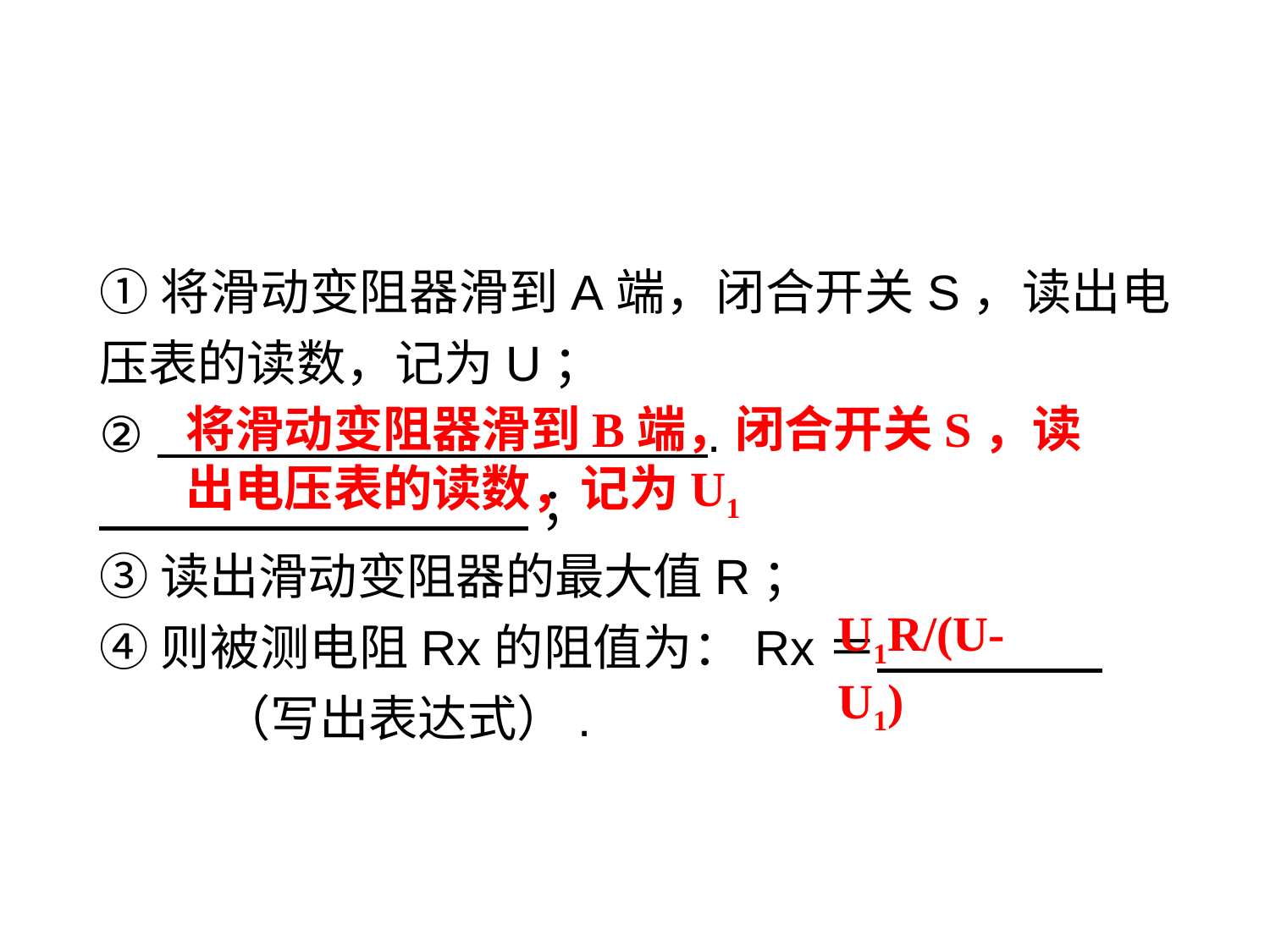

①将滑动变阻器滑到A端，闭合开关S，读出电压表的读数，记为U；
②                                         .
                                       ；
③读出滑动变阻器的最大值R；
④则被测电阻Rx的阻值为：Rx＝　   　        .            （写出表达式）.
将滑动变阻器滑到B端，闭合开关S，读出电压表的读数，记为U1
U1R/(U-U1)